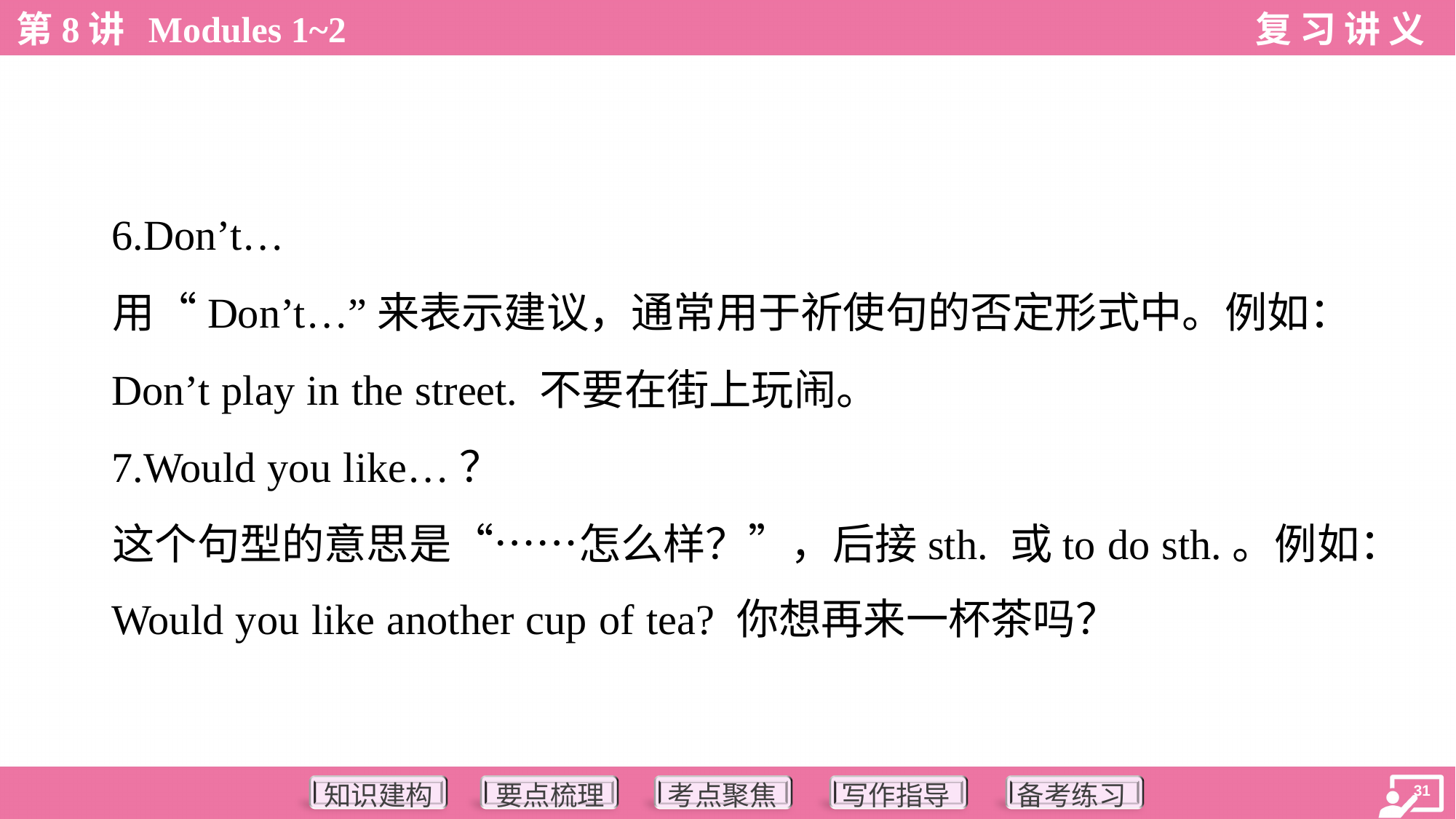

6.Don’t…
    用“Don’t…”来表示建议，通常用于祈使句的否定形式中。例如：
    Don’t play in the street. 不要在街上玩闹。
    7.Would you like…？
    这个句型的意思是“……怎么样？”，后接sth. 或to do sth.。例如：
    Would you like another cup of tea? 你想再来一杯茶吗？